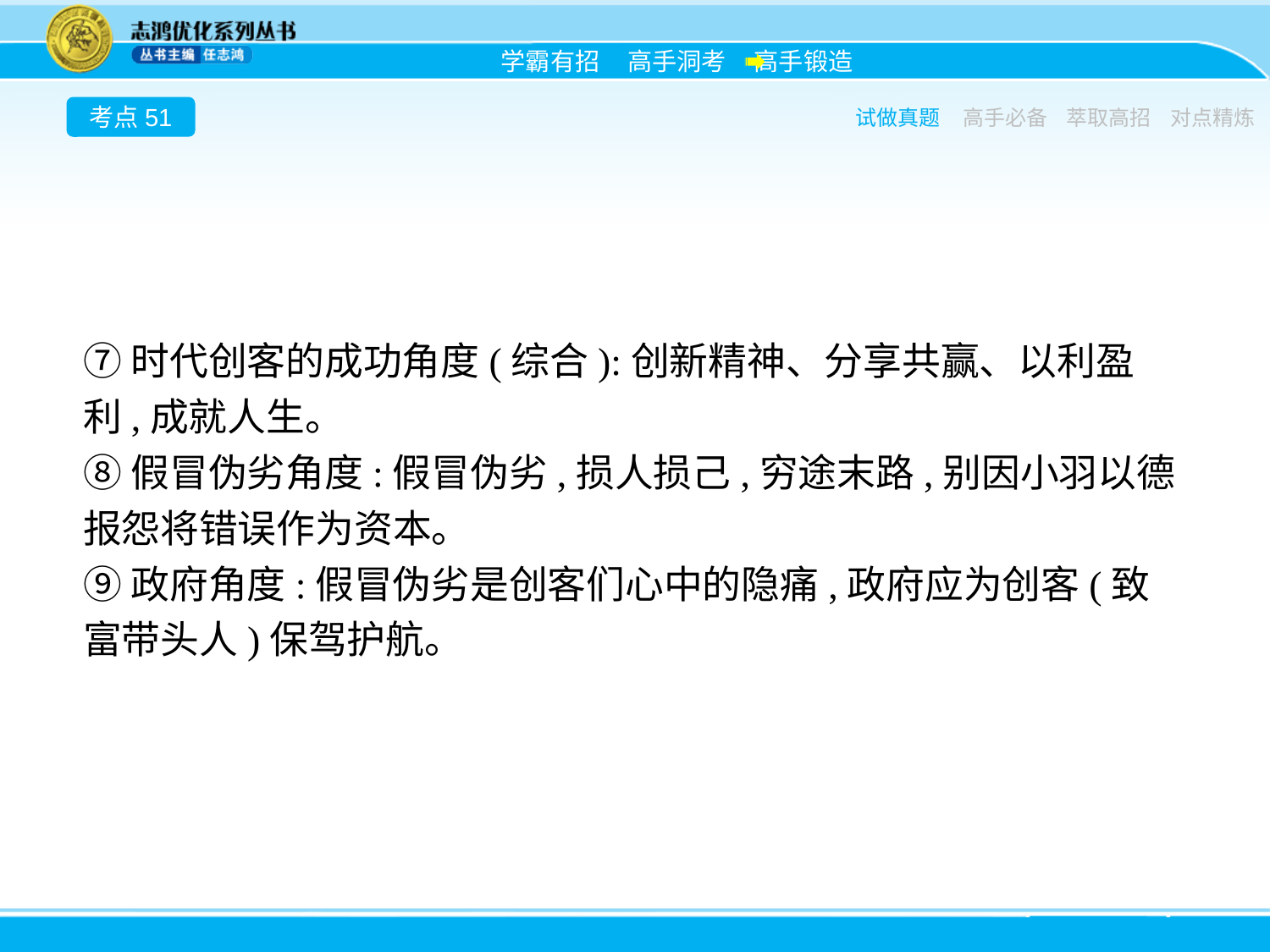

考点51
试做真题
高手必备
萃取高招
对点精炼
⑦时代创客的成功角度(综合):创新精神、分享共赢、以利盈利,成就人生。
⑧假冒伪劣角度:假冒伪劣,损人损己,穷途末路,别因小羽以德报怨将错误作为资本。
⑨政府角度:假冒伪劣是创客们心中的隐痛,政府应为创客(致富带头人)保驾护航。